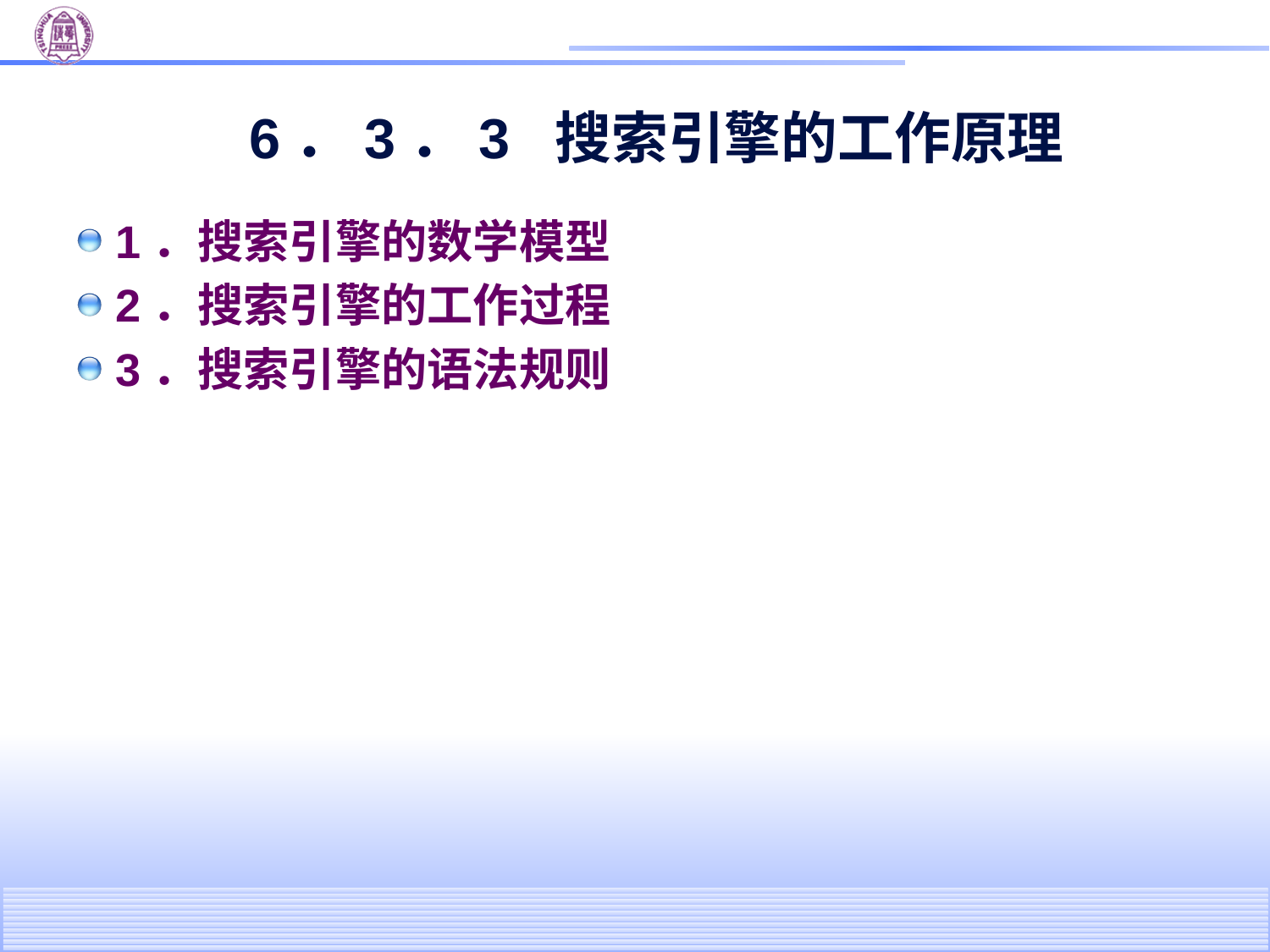

# 6．3．3  搜索引擎的工作原理
1．搜索引擎的数学模型
2．搜索引擎的工作过程
3．搜索引擎的语法规则